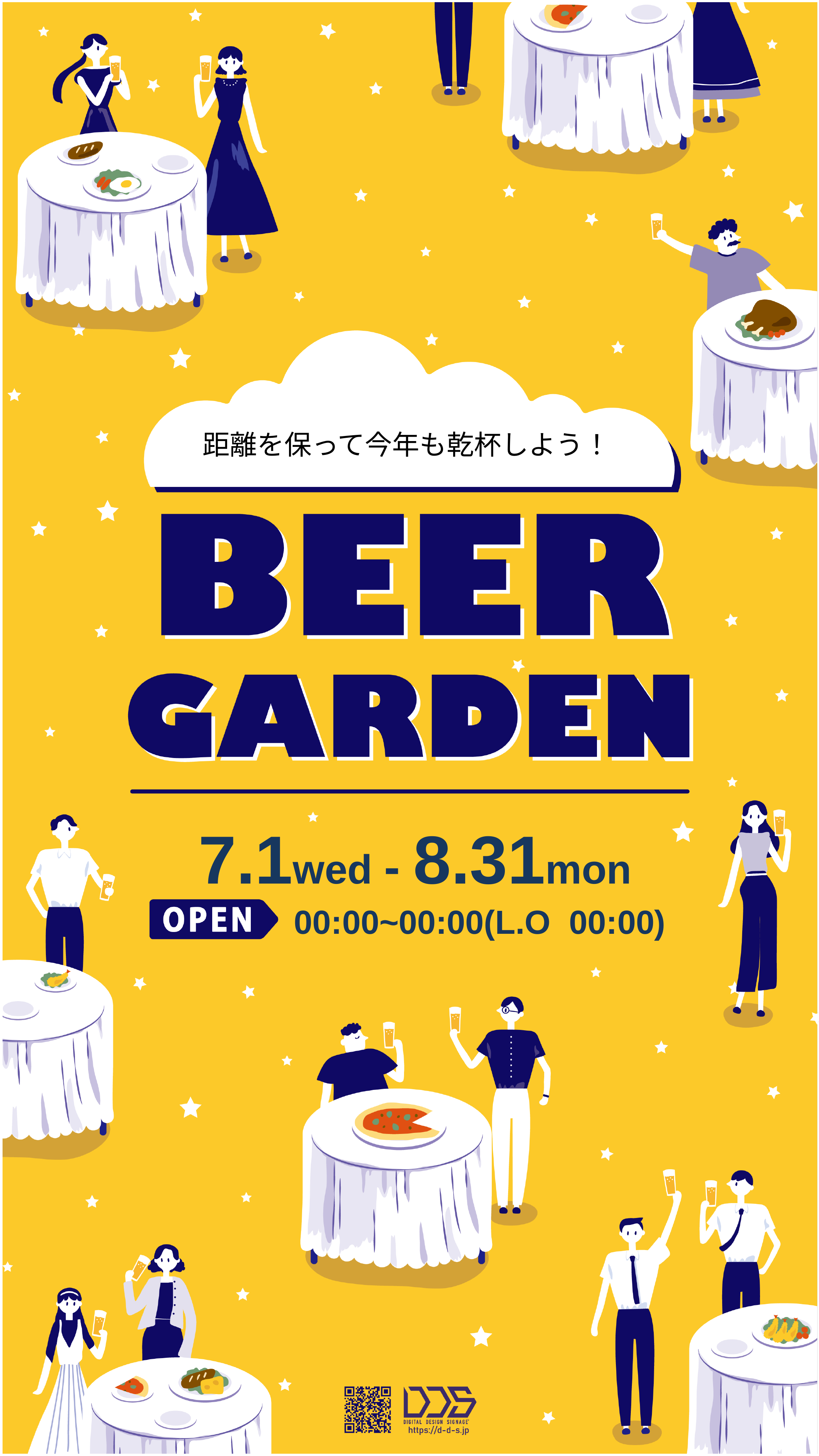

# 距離を保って今年も乾杯しよう！
7.1wed - 8.31mon
00:00~00:00(L.O  00:00)